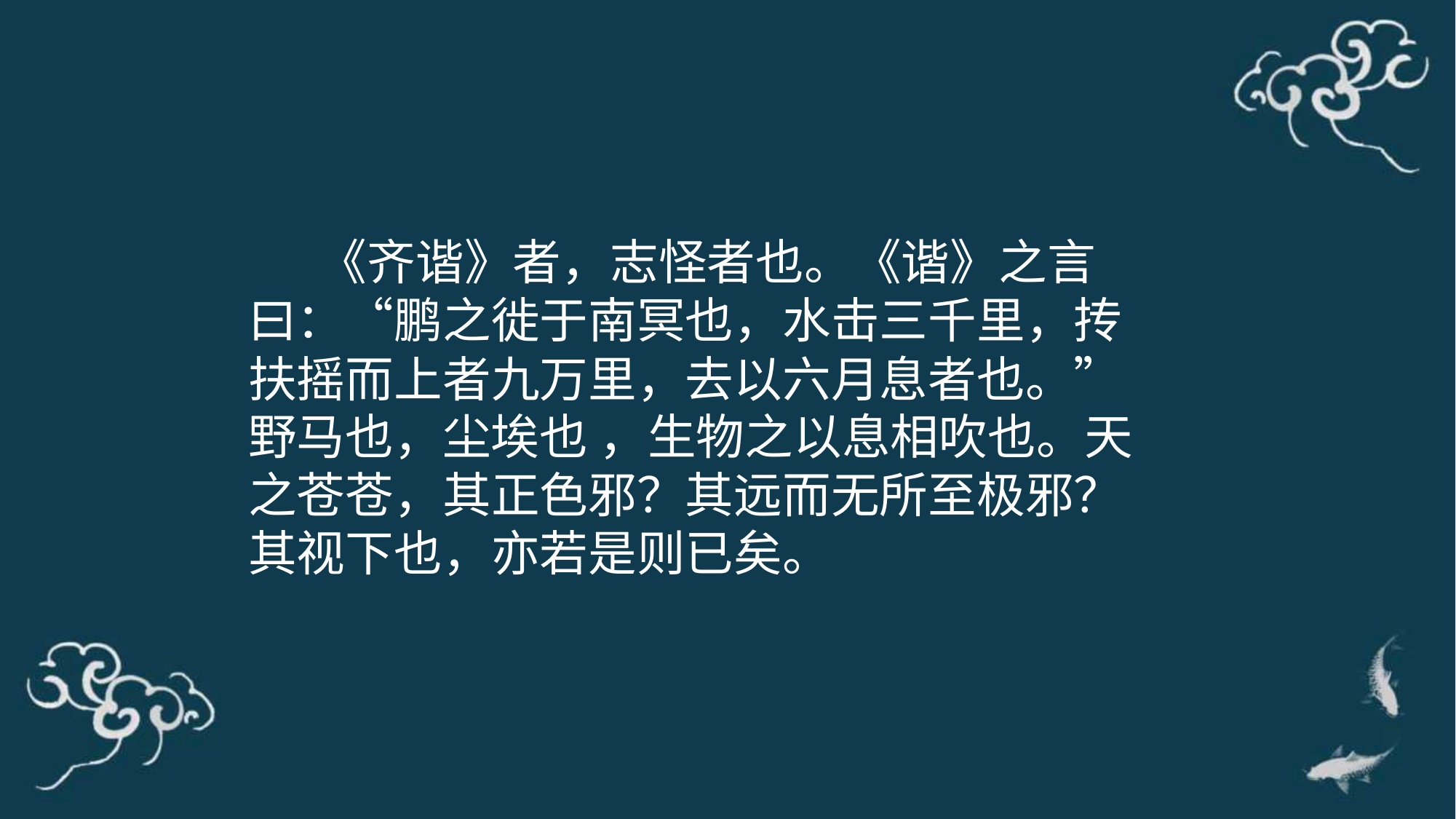

《齐谐》者，志怪者也。《谐》之言曰：“鹏之徙于南冥也，水击三千里，抟扶摇而上者九万里，去以六月息者也。”野马也，尘埃也 ，生物之以息相吹也。天之苍苍，其正色邪？其远而无所至极邪？其视下也，亦若是则已矣。